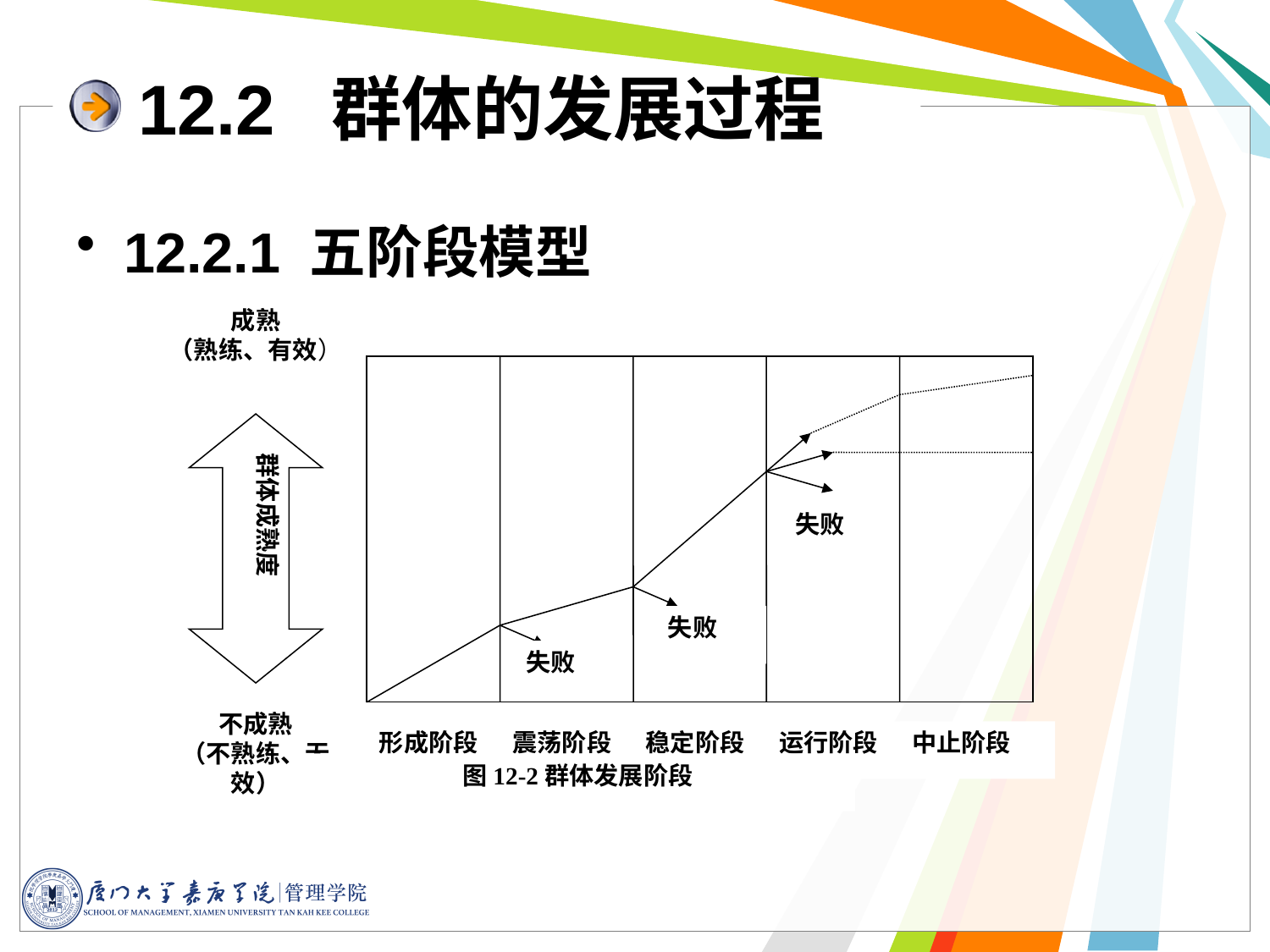

# 12.2  群体的发展过程
12.2.1 五阶段模型

成熟
（熟练、有效）

群体成熟度

失败

失败

失败
不成熟
（不熟练、无效）
形成阶段
震荡阶段
稳定阶段
运行阶段
中止阶段
图12-2群体发展阶段